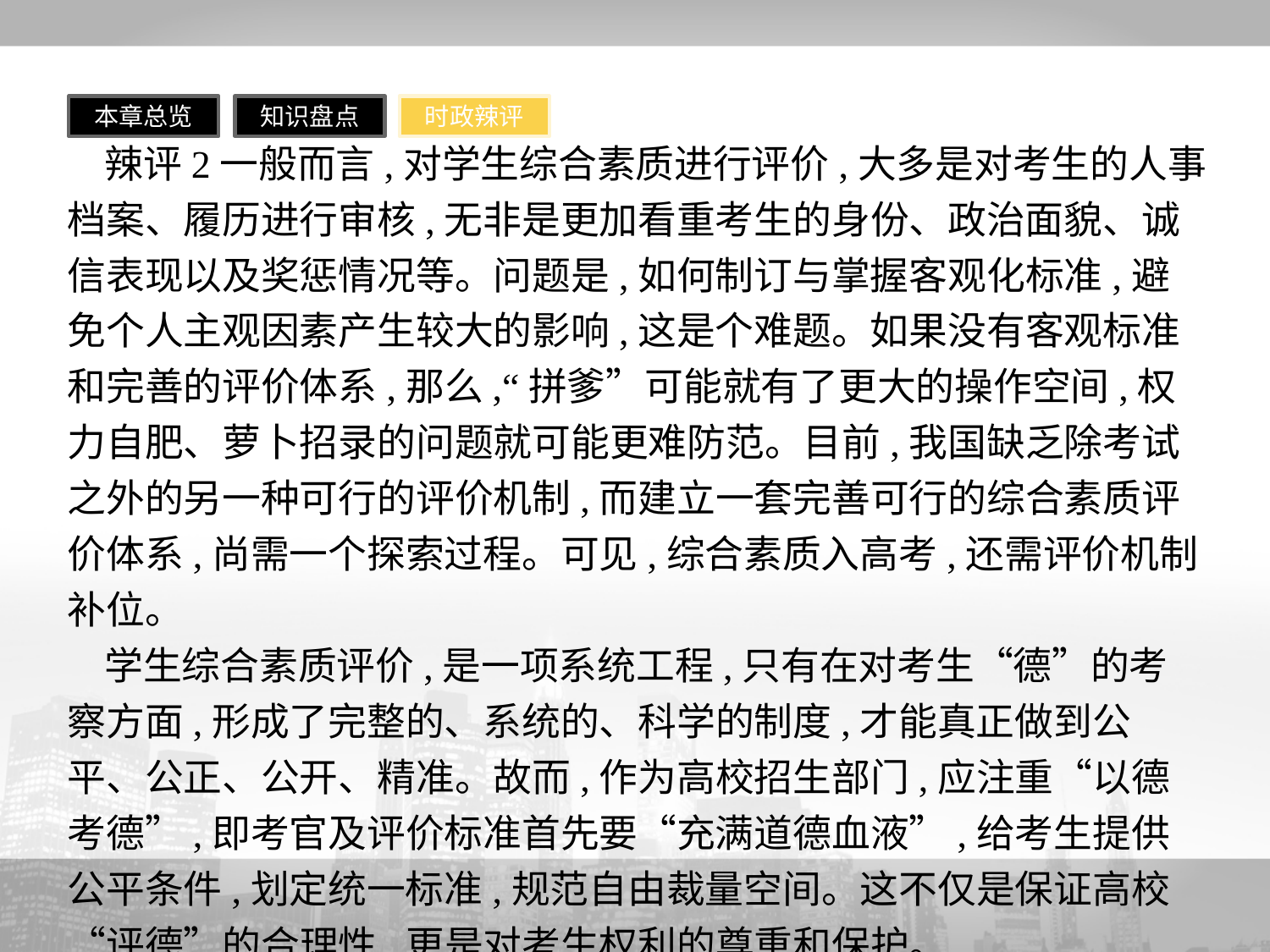

本章总览
知识盘点
时政辣评
辣评2一般而言,对学生综合素质进行评价,大多是对考生的人事档案、履历进行审核,无非是更加看重考生的身份、政治面貌、诚信表现以及奖惩情况等。问题是,如何制订与掌握客观化标准,避免个人主观因素产生较大的影响,这是个难题。如果没有客观标准和完善的评价体系,那么,“拼爹”可能就有了更大的操作空间,权力自肥、萝卜招录的问题就可能更难防范。目前,我国缺乏除考试之外的另一种可行的评价机制,而建立一套完善可行的综合素质评价体系,尚需一个探索过程。可见,综合素质入高考,还需评价机制补位。
学生综合素质评价,是一项系统工程,只有在对考生“德”的考察方面,形成了完整的、系统的、科学的制度,才能真正做到公平、公正、公开、精准。故而,作为高校招生部门,应注重“以德考德”,即考官及评价标准首先要“充满道德血液”,给考生提供公平条件,划定统一标准,规范自由裁量空间。这不仅是保证高校“评德”的合理性,更是对考生权利的尊重和保护。